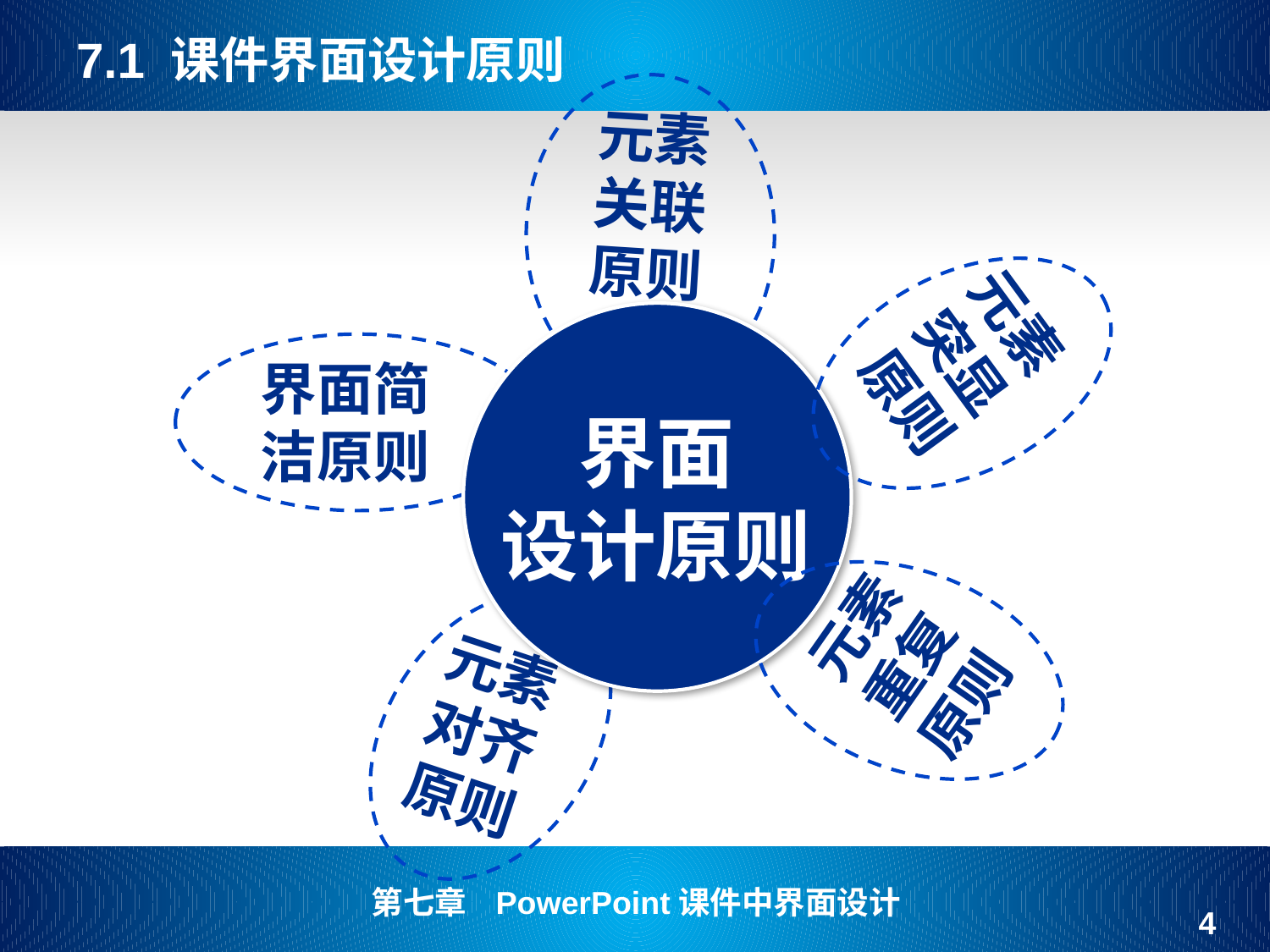

# 7.1 课件界面设计原则
元素关联原则

元素突显原则

界面
设计原则

界面简洁原则
元素重复原则

元素对齐原则
4